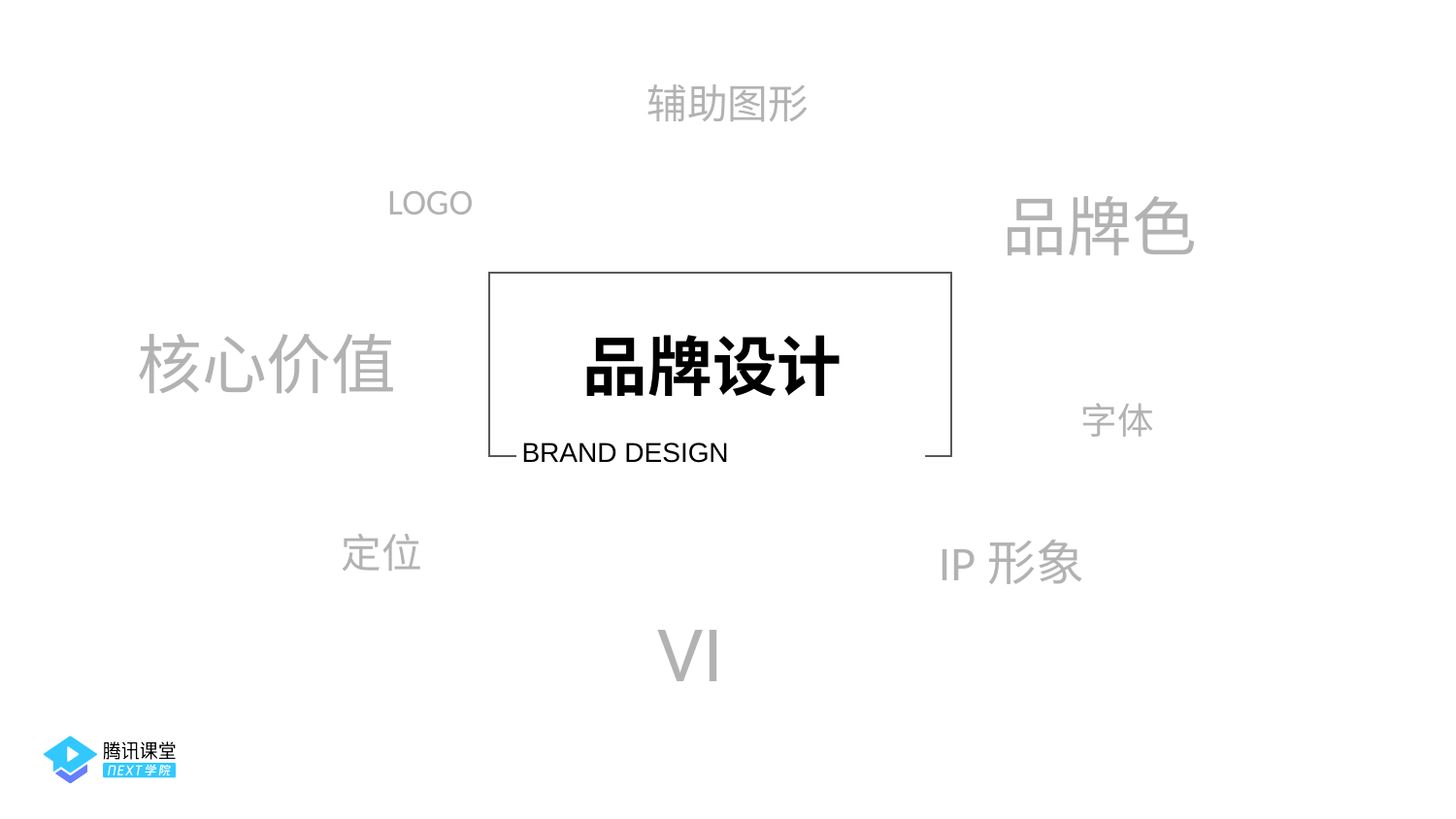

辅助图形
LOGO
品牌色

品牌设计

BRAND DESIGN
核心价值
字体
定位
IP形象
VI